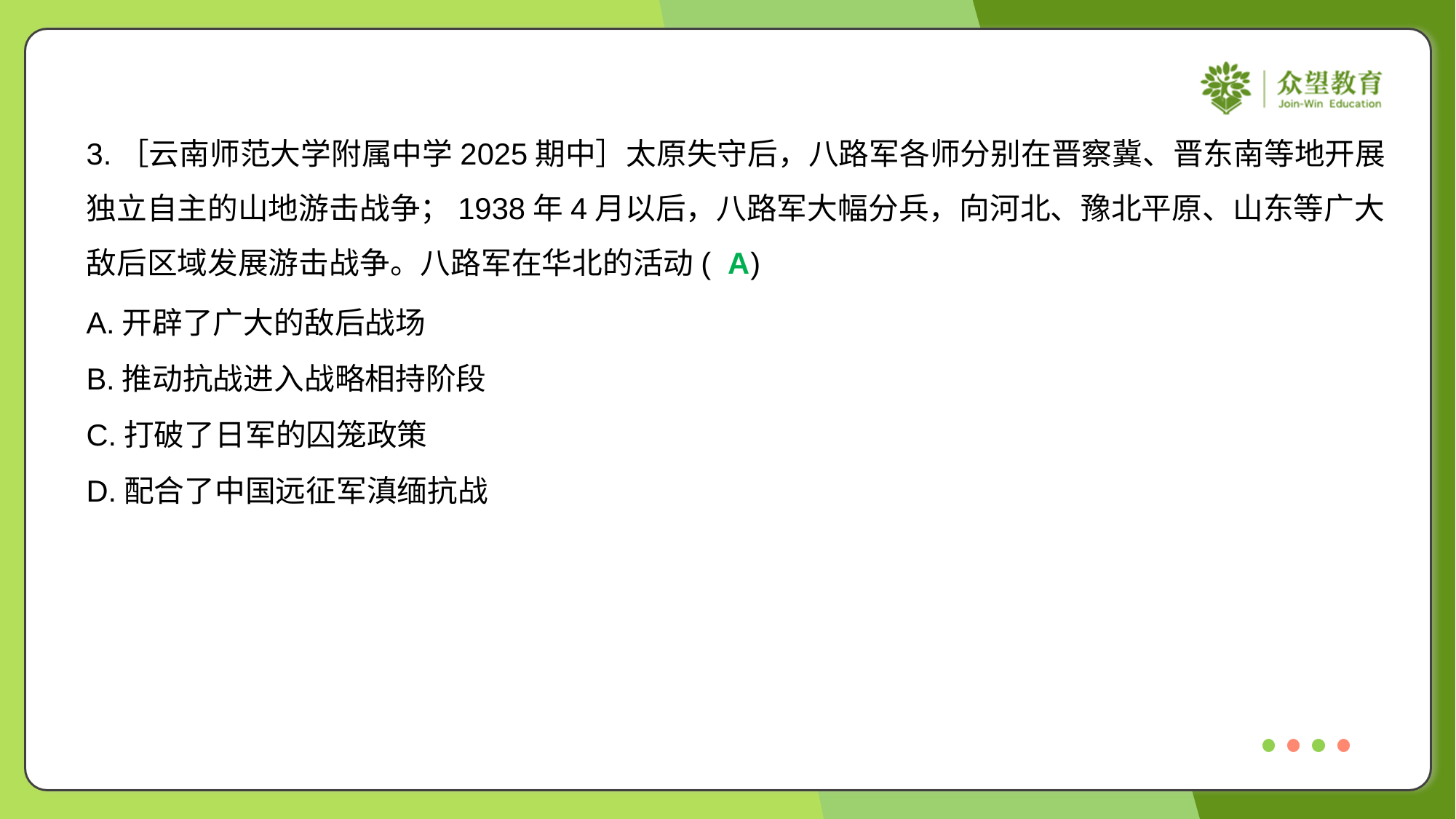

3.［云南师范大学附属中学2025期中］太原失守后，八路军各师分别在晋察冀、晋东南等地开展
独立自主的山地游击战争；1938年4月以后，八路军大幅分兵，向河北、豫北平原、山东等广大
敌后区域发展游击战争。八路军在华北的活动(     )
A
A.开辟了广大的敌后战场
B.推动抗战进入战略相持阶段
C.打破了日军的囚笼政策
D.配合了中国远征军滇缅抗战